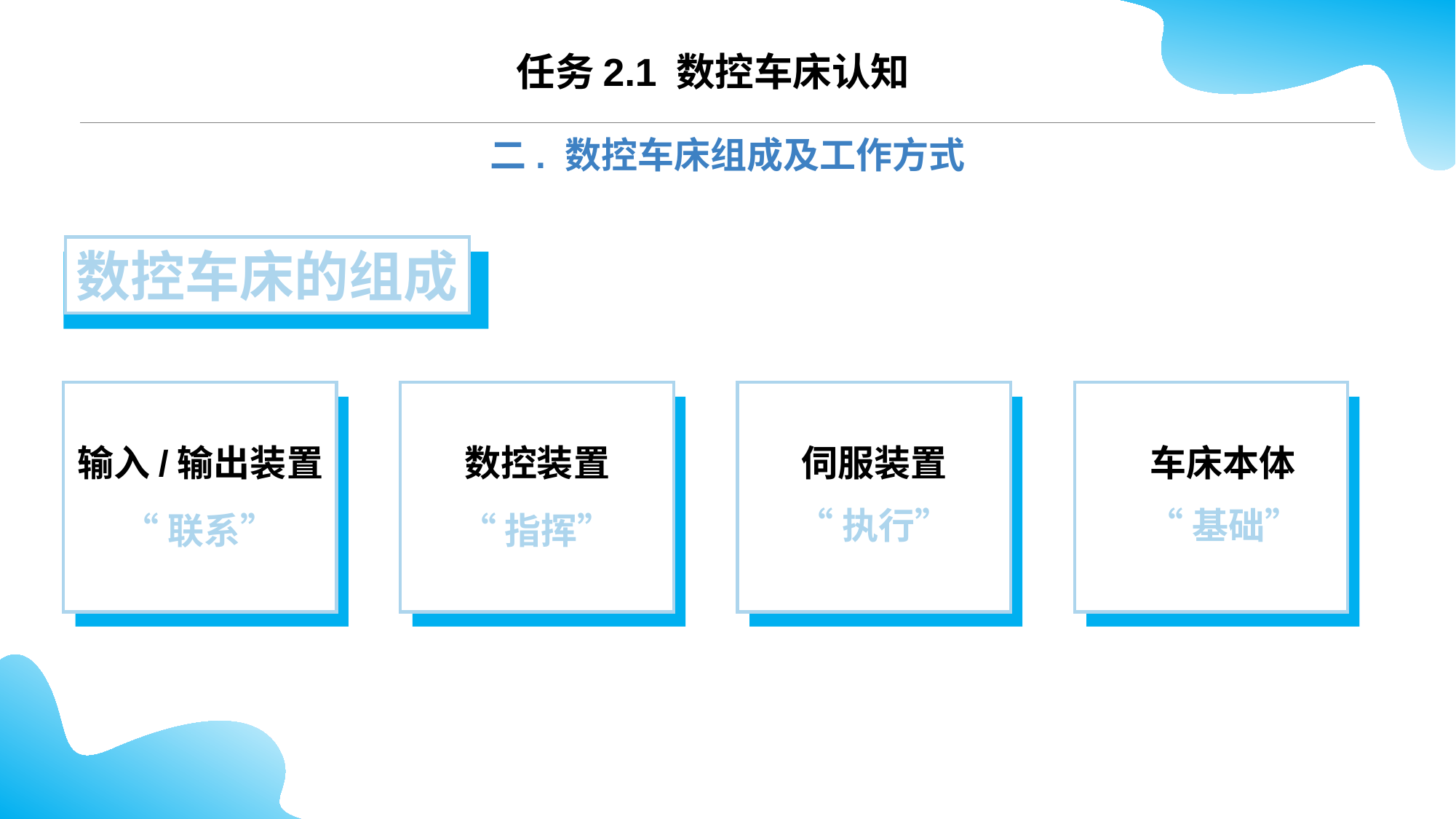

CONTENTS
任务2.1 数控车床认知
二. 数控车床组成及工作方式
数控车床的组成

输入/输出装置
“联系”

数控装置
“指挥”

伺服装置
“执行”

车床本体
“基础”